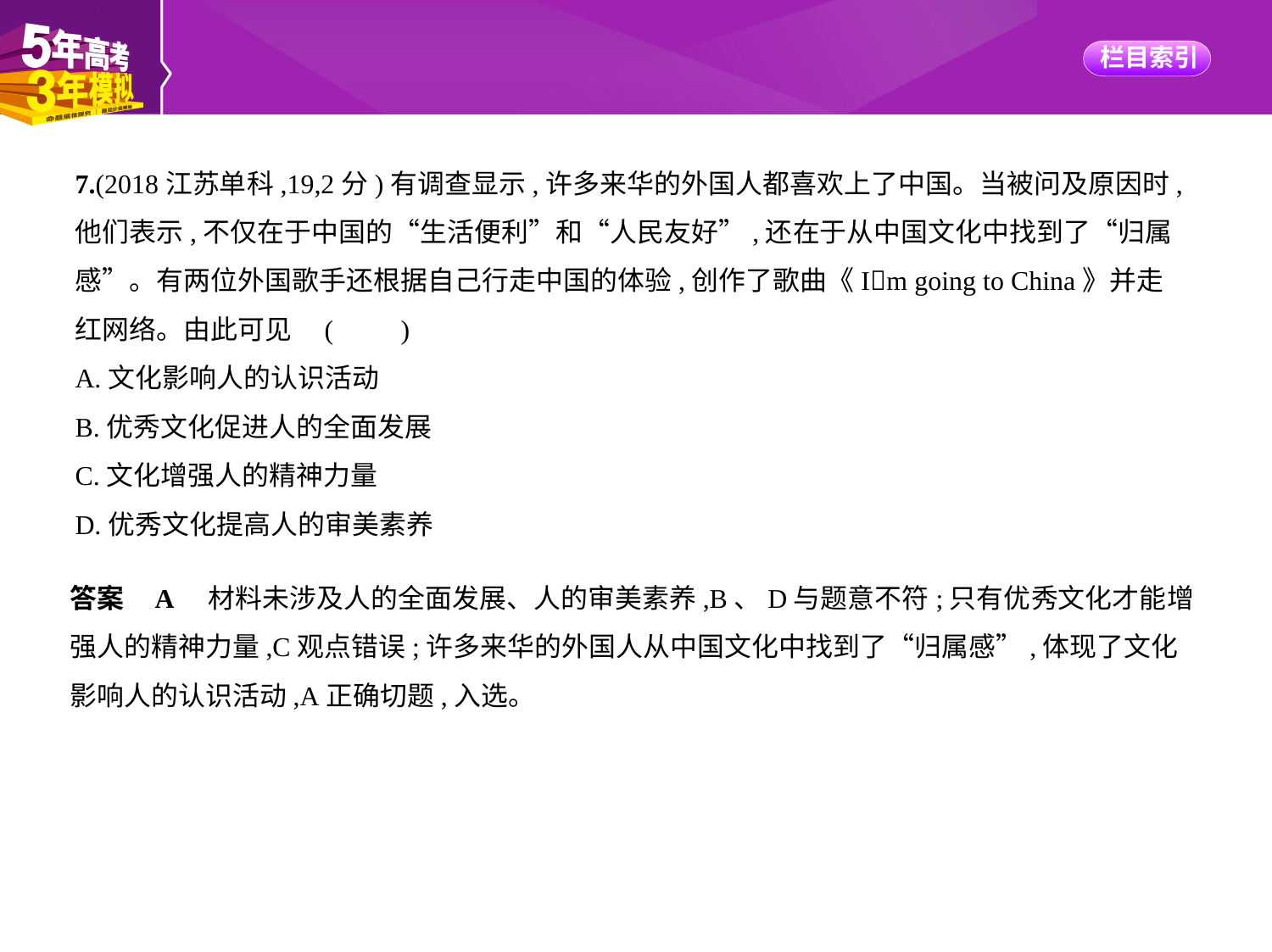

7.(2018江苏单科,19,2分)有调查显示,许多来华的外国人都喜欢上了中国。当被问及原因时,
他们表示,不仅在于中国的“生活便利”和“人民友好”,还在于从中国文化中找到了“归属
感”。有两位外国歌手还根据自己行走中国的体验,创作了歌曲《I􀆳m going to China》并走
红网络。由此可见 (　　)
A.文化影响人的认识活动
B.优秀文化促进人的全面发展
C.文化增强人的精神力量
D.优秀文化提高人的审美素养
答案    A　材料未涉及人的全面发展、人的审美素养,B、D与题意不符;只有优秀文化才能增
强人的精神力量,C观点错误;许多来华的外国人从中国文化中找到了“归属感”,体现了文化
影响人的认识活动,A正确切题,入选。